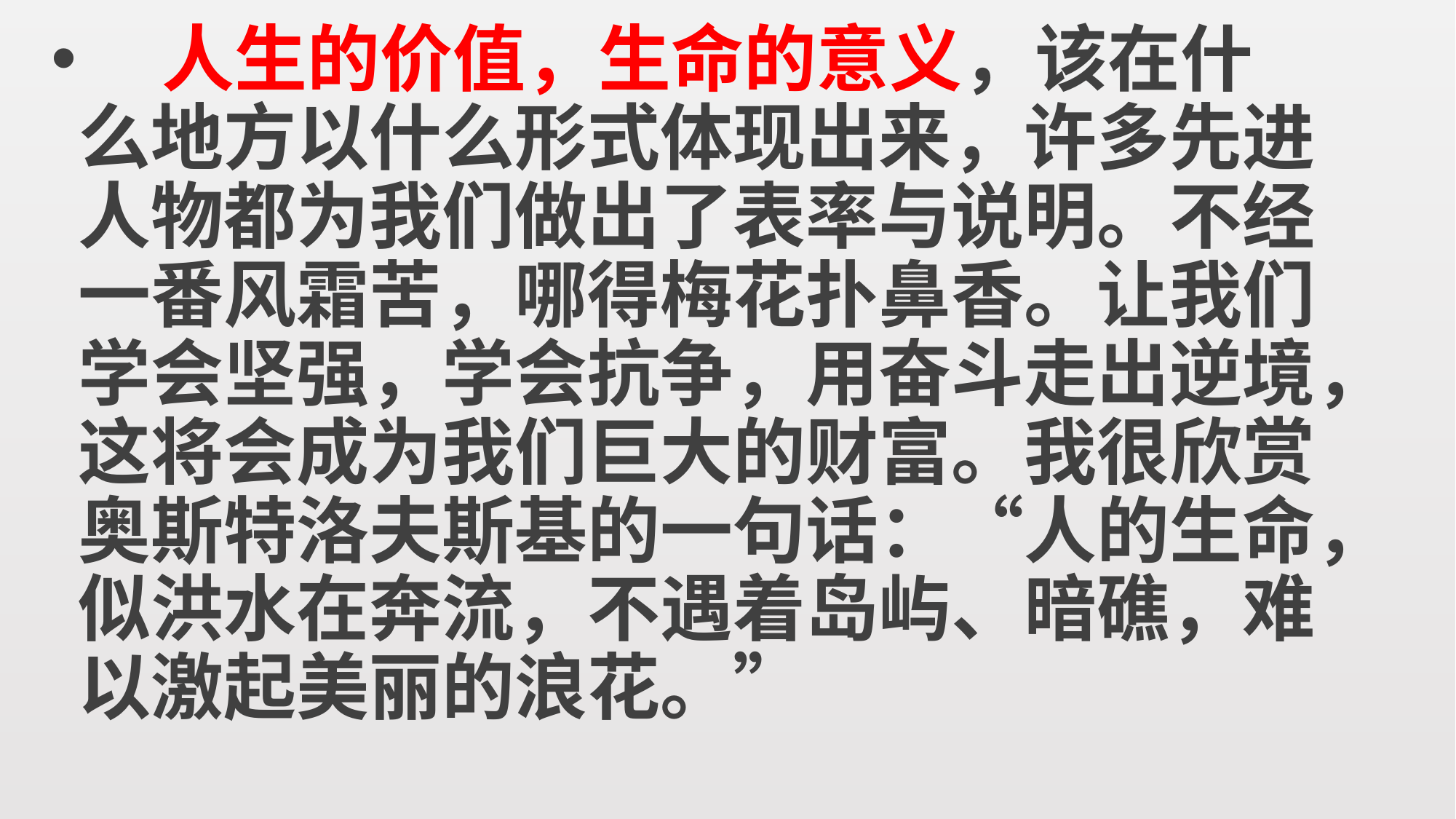

人生的价值，生命的意义，该在什么地方以什么形式体现出来，许多先进人物都为我们做出了表率与说明。不经一番风霜苦，哪得梅花扑鼻香。让我们学会坚强，学会抗争，用奋斗走出逆境，这将会成为我们巨大的财富。我很欣赏奥斯特洛夫斯基的一句话：“人的生命，似洪水在奔流，不遇着岛屿、暗礁，难以激起美丽的浪花。”